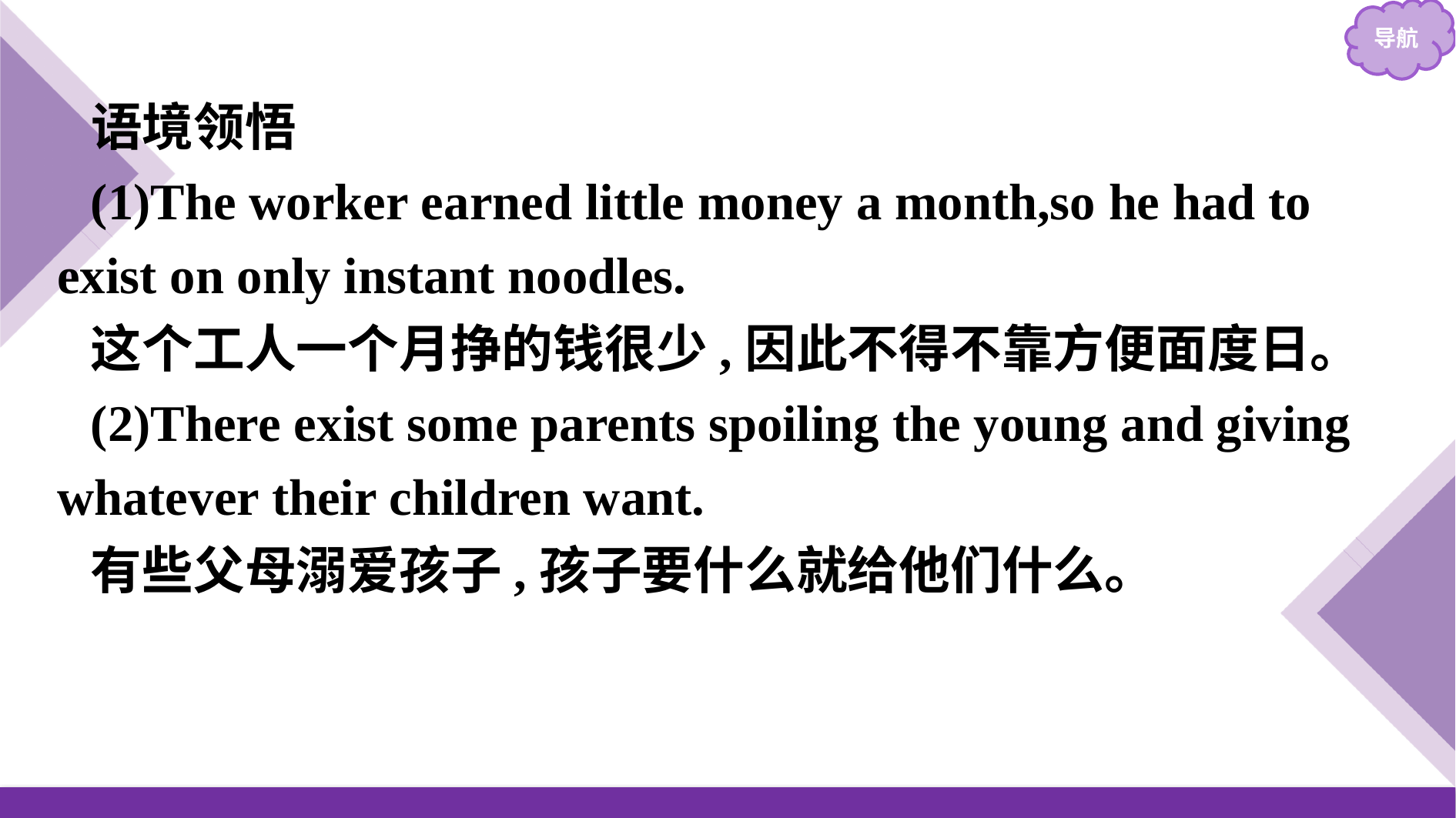

语境领悟
(1)The worker earned little money a month,so he had to exist on only instant noodles.
这个工人一个月挣的钱很少,因此不得不靠方便面度日。
(2)There exist some parents spoiling the young and giving whatever their children want.
有些父母溺爱孩子,孩子要什么就给他们什么。